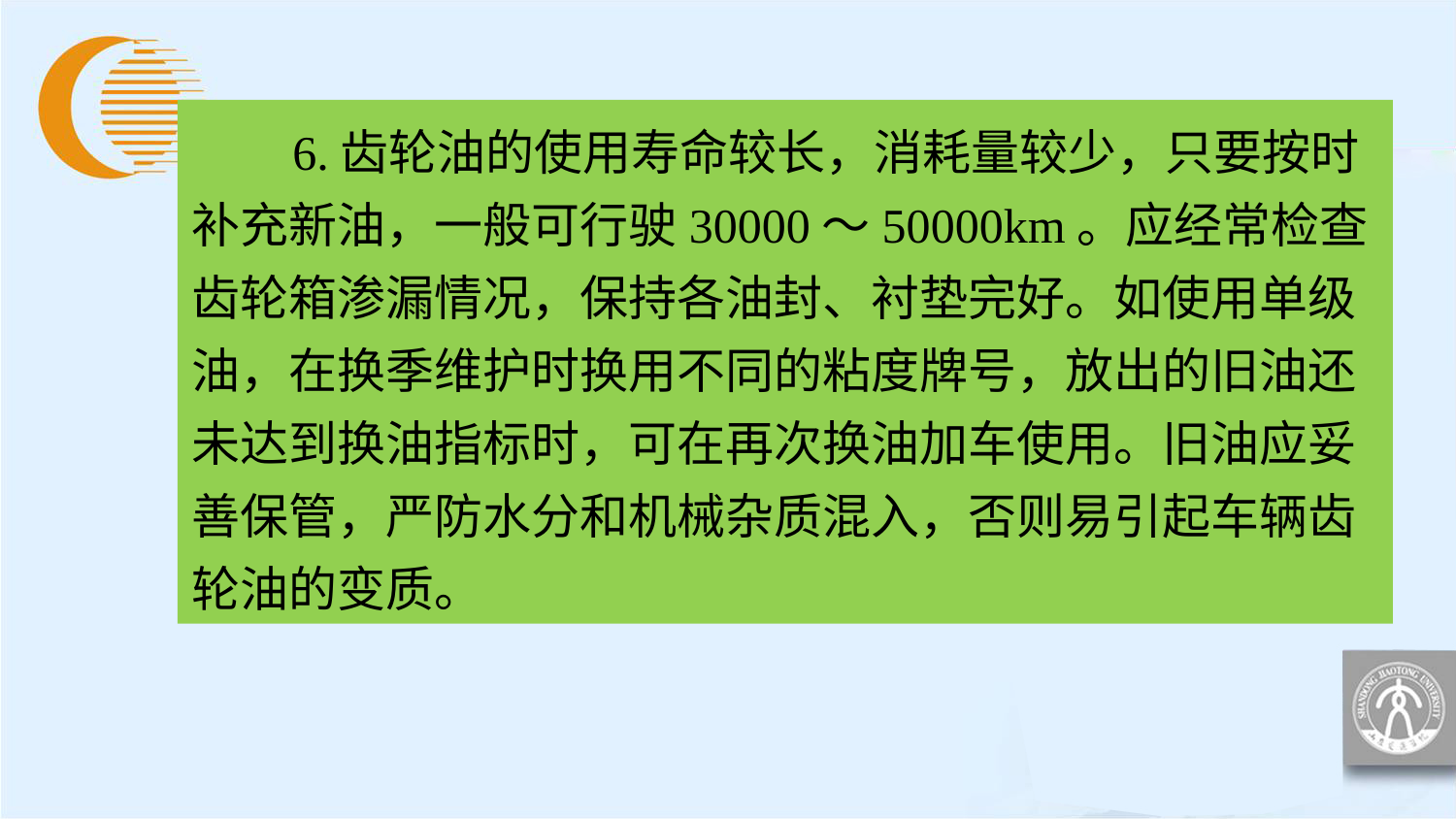

6.齿轮油的使用寿命较长，消耗量较少，只要按时补充新油，一般可行驶30000～50000km。应经常检查齿轮箱渗漏情况，保持各油封、衬垫完好。如使用单级油，在换季维护时换用不同的粘度牌号，放出的旧油还未达到换油指标时，可在再次换油加车使用。旧油应妥善保管，严防水分和机械杂质混入，否则易引起车辆齿轮油的变质。